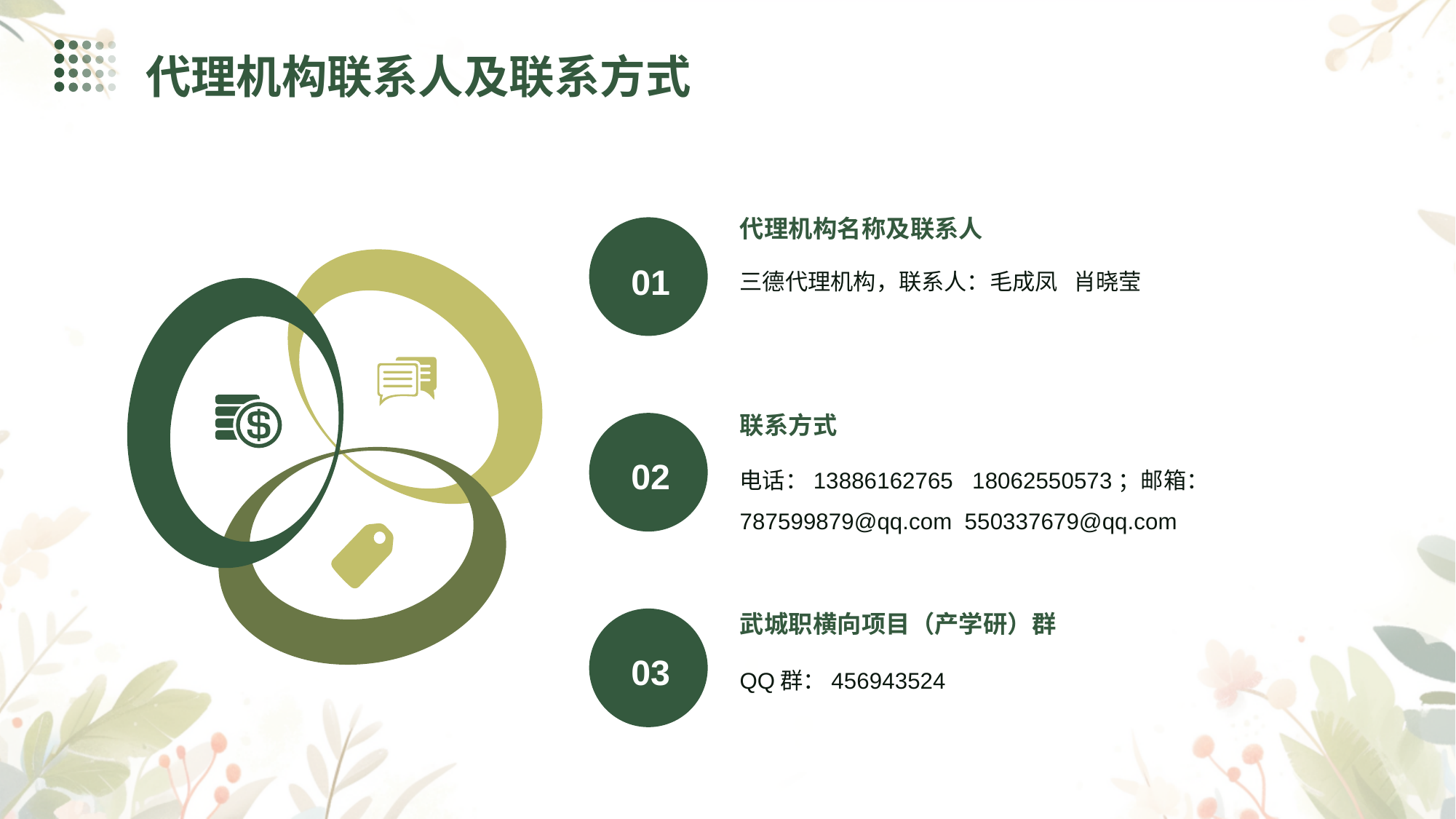

代理机构联系人及联系方式

代理机构名称及联系人

01
三德代理机构，联系人：毛成凤   肖晓莹
联系方式

02
电话：13886162765   18062550573；邮箱：787599879@qq.com  550337679@qq.com
武城职横向项目（产学研）群

03
QQ群：456943524